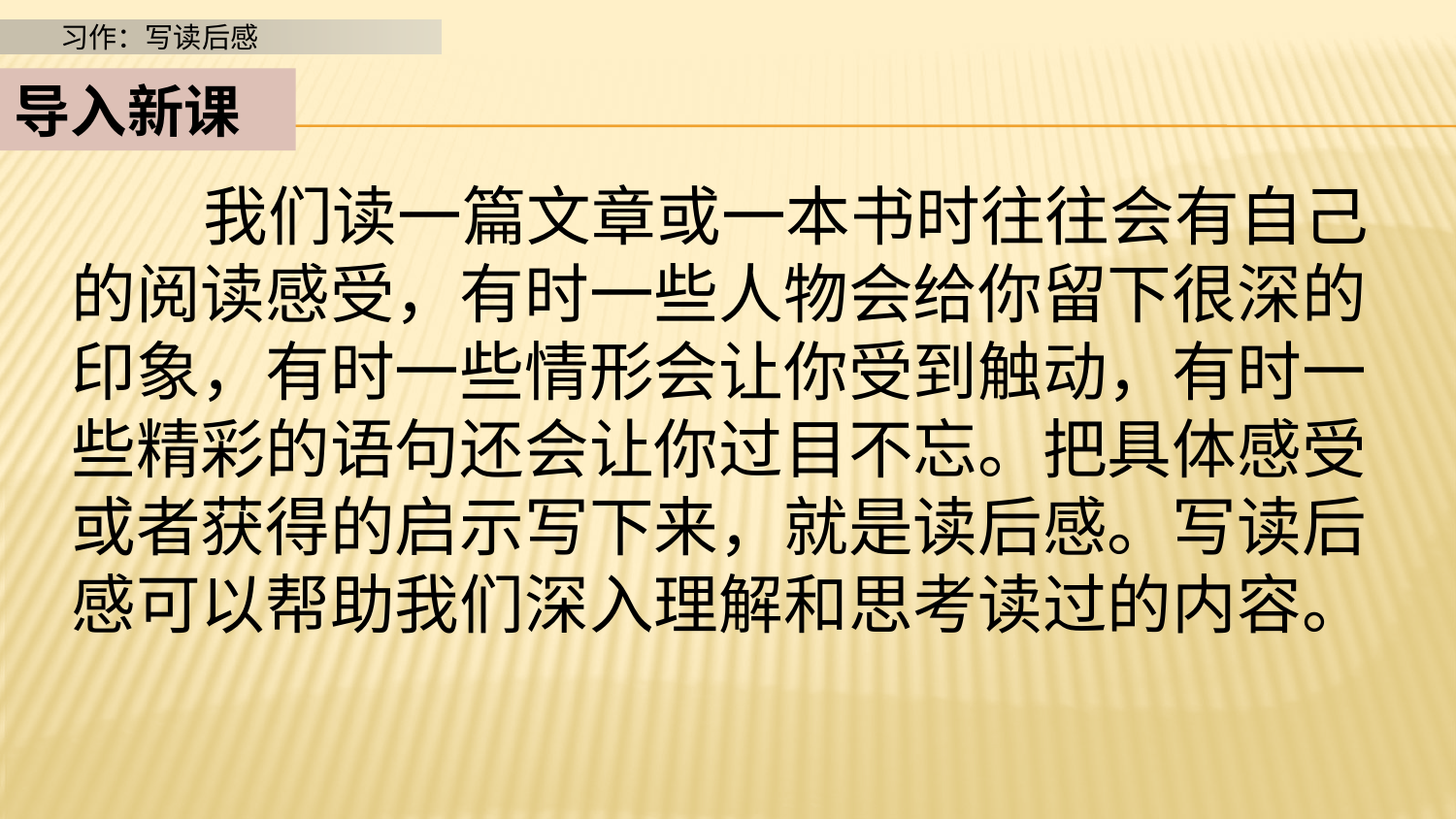

导入新课
        我们读一篇文章或一本书时往往会有自己的阅读感受，有时一些人物会给你留下很深的印象，有时一些情形会让你受到触动，有时一些精彩的语句还会让你过目不忘。把具体感受或者获得的启示写下来，就是读后感。写读后感可以帮助我们深入理解和思考读过的内容。